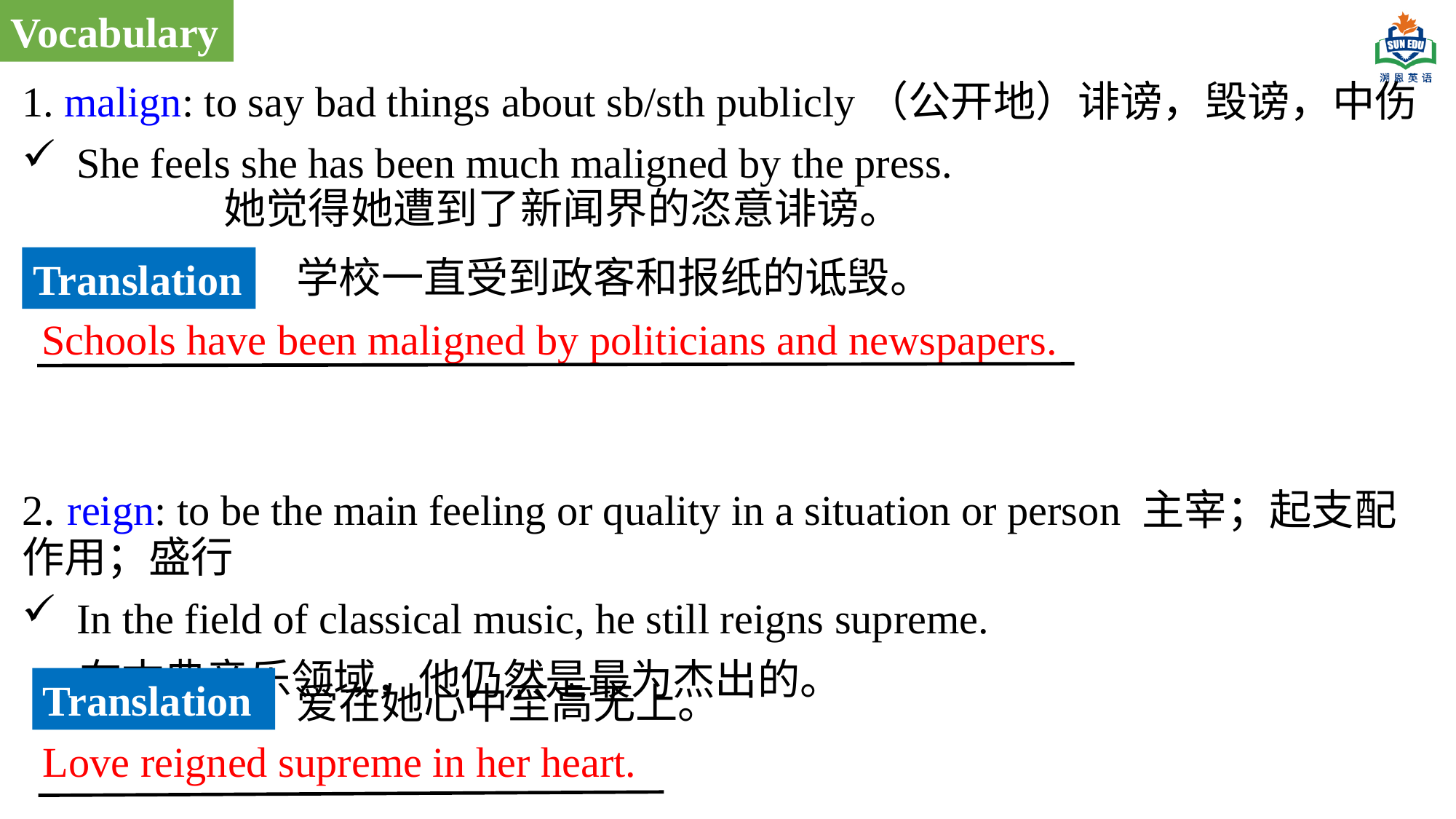

Vocabulary
1. malign: to say bad things about sb/sth publicly（公开地）诽谤，毁谤，中伤
She feels she has been much maligned by the press.                                                          她觉得她遭到了新闻界的恣意诽谤。

2. reign: to be the main feeling or quality in a situation or person 主宰；起支配作用；盛行
In the field of classical music, he still reigns supreme.
     在古典音乐领域，他仍然是最为杰出的。
学校一直受到政客和报纸的诋毁。
Translation
Schools have been maligned by politicians and newspapers.
Translation
爱在她心中至高无上。
Love reigned supreme in her heart.